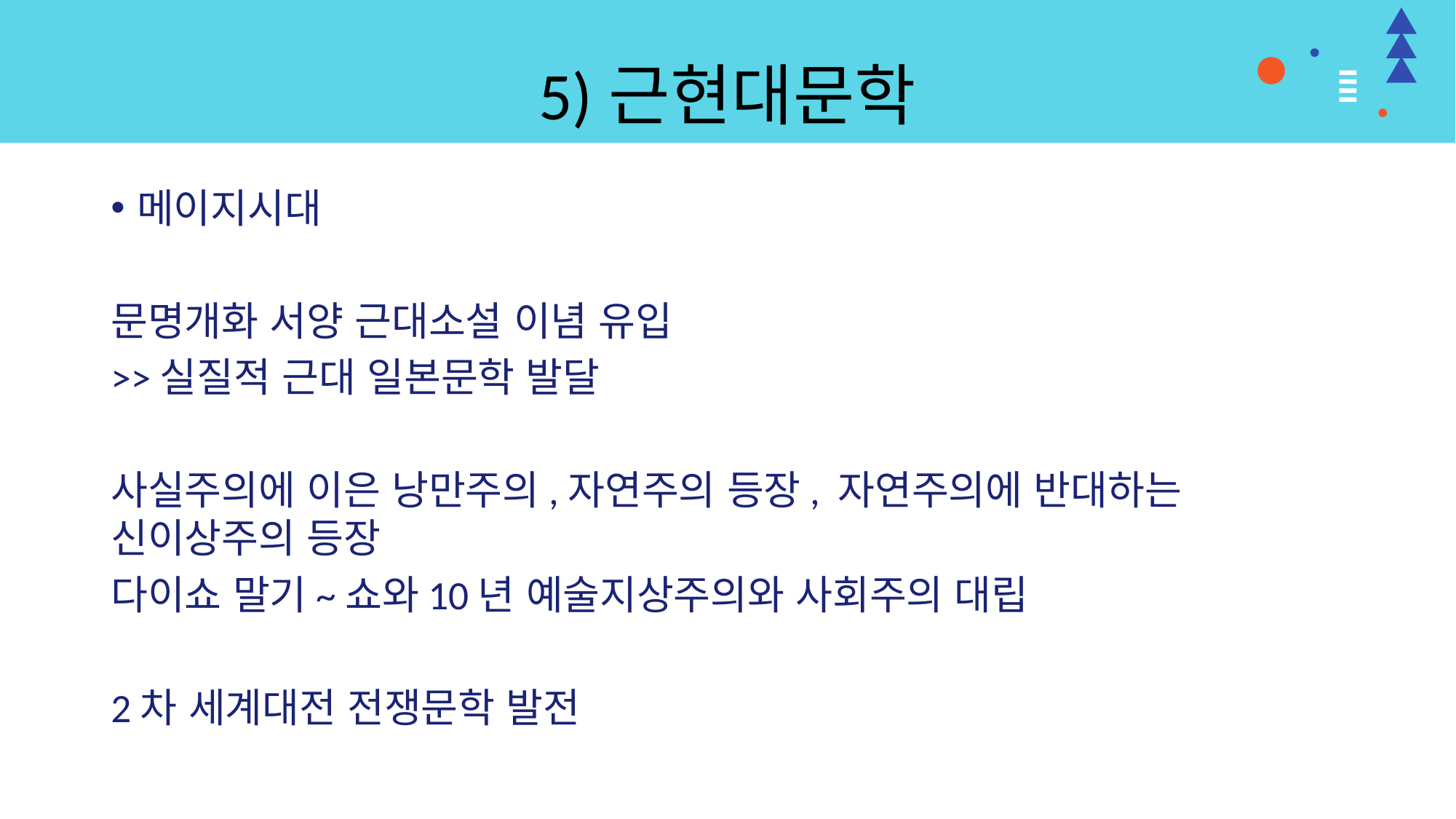

# 5)근현대문학
메이지시대

문명개화 서양 근대소설 이념 유입
>>실질적 근대 일본문학 발달

사실주의에 이은 낭만주의,자연주의 등장, 자연주의에 반대하는 신이상주의 등장
다이쇼 말기~쇼와10년 예술지상주의와 사회주의 대립

2차 세계대전 전쟁문학 발전